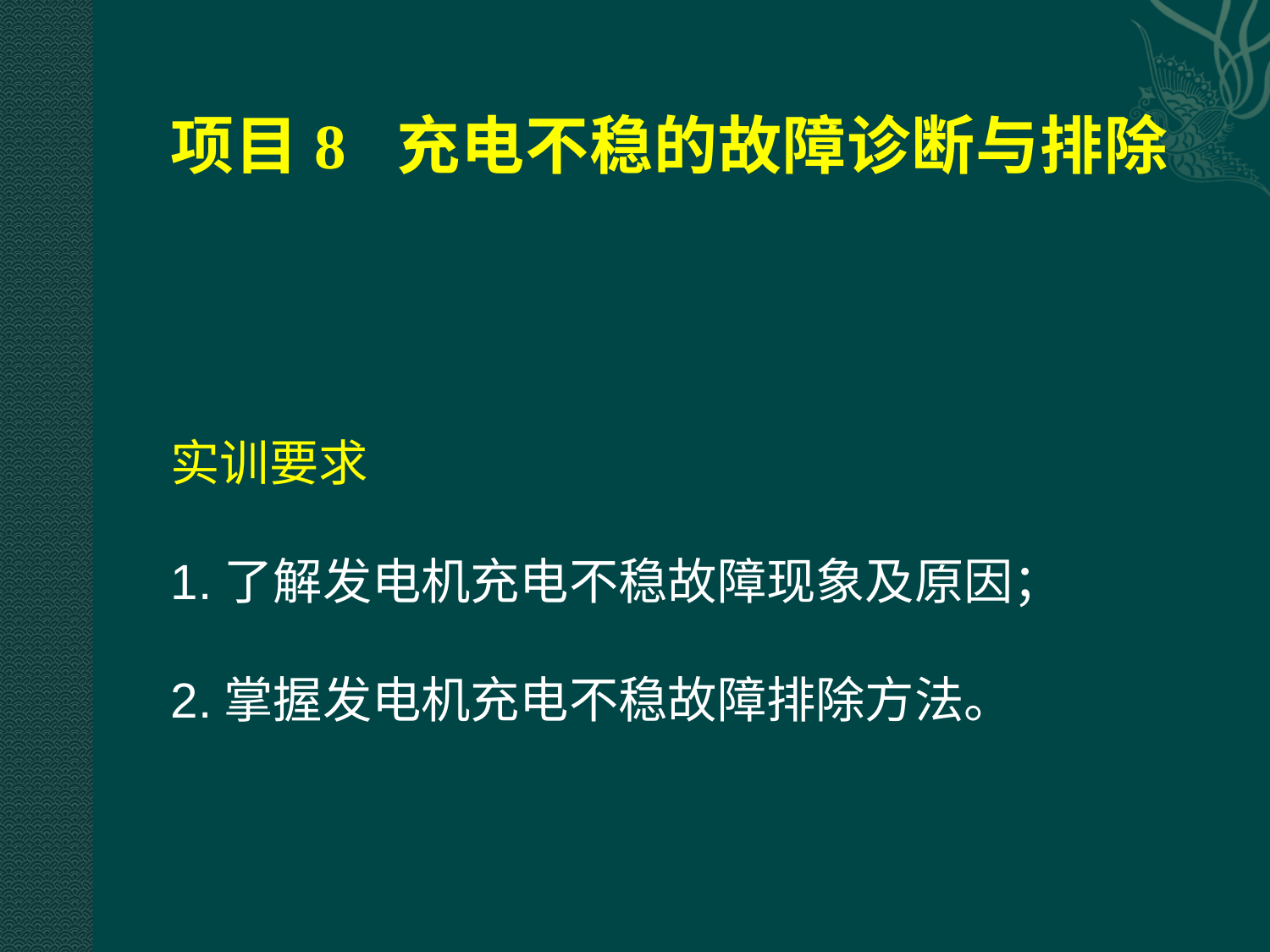

项目8  充电不稳的故障诊断与排除
实训要求
1.了解发电机充电不稳故障现象及原因；
2.掌握发电机充电不稳故障排除方法。